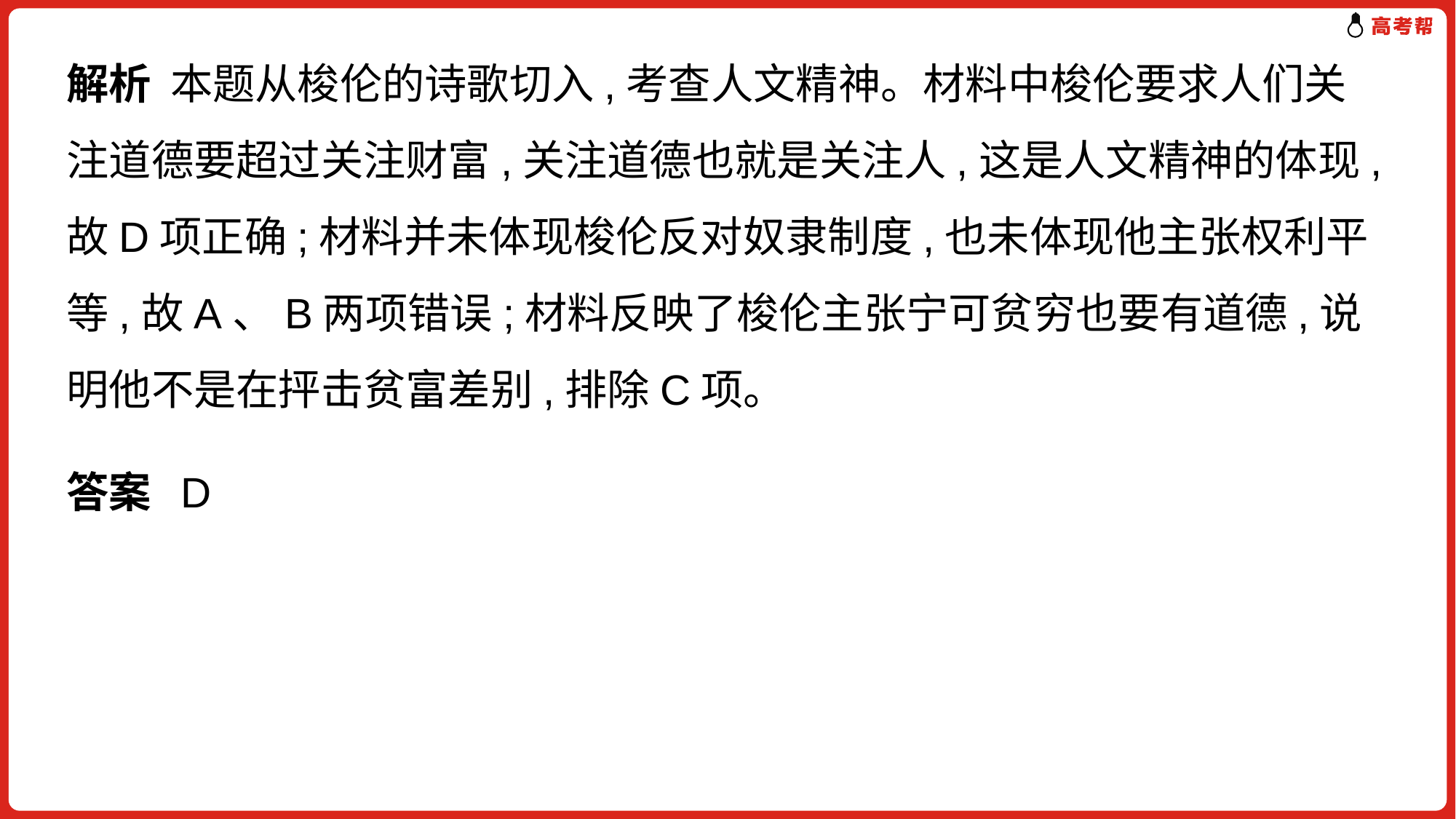

解析  本题从梭伦的诗歌切入,考查人文精神。材料中梭伦要求人们关注道德要超过关注财富,关注道德也就是关注人,这是人文精神的体现,故D项正确;材料并未体现梭伦反对奴隶制度,也未体现他主张权利平等,故A、B两项错误;材料反映了梭伦主张宁可贫穷也要有道德,说明他不是在抨击贫富差别,排除C项。
答案  D